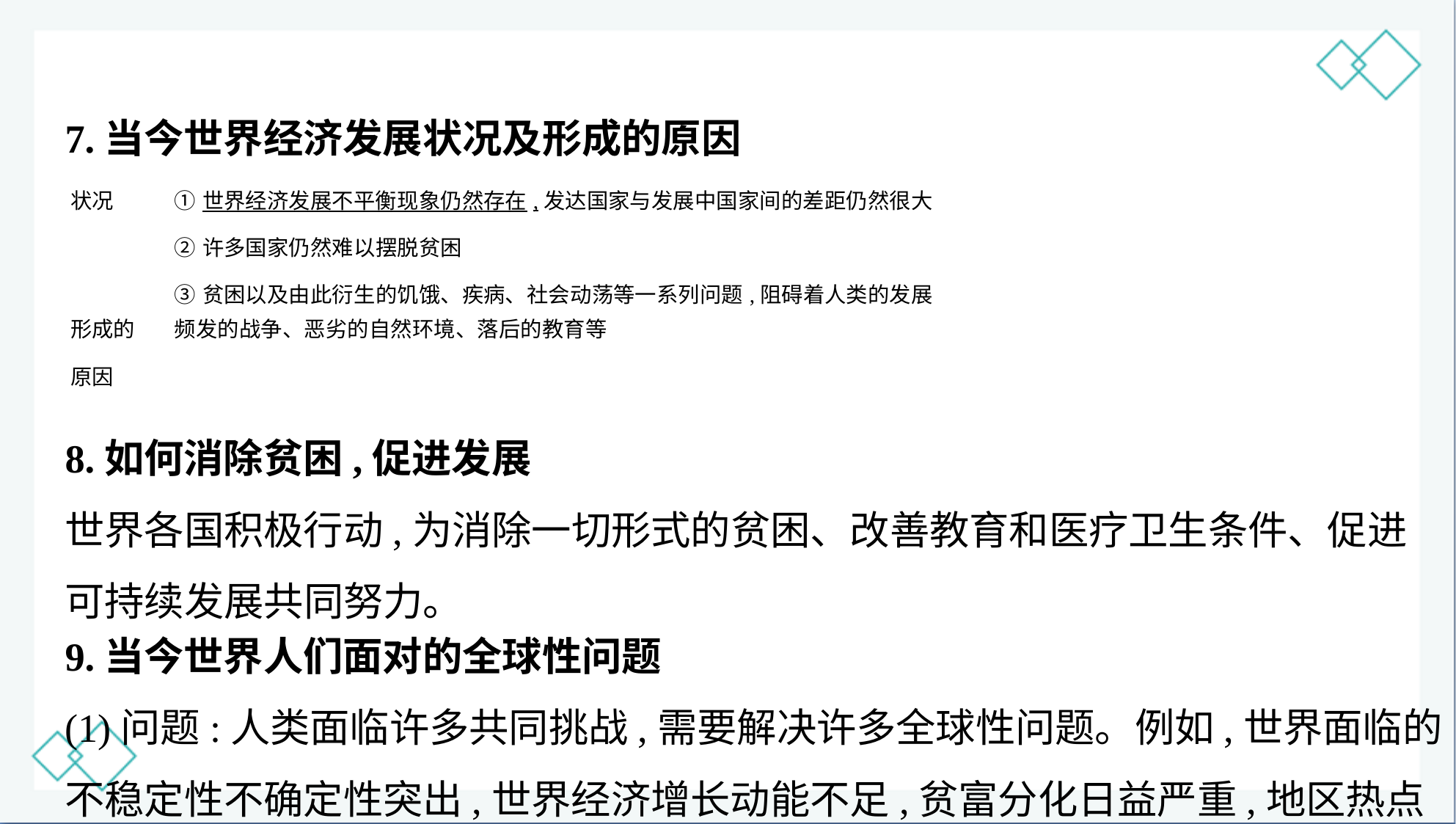

7.当今世界经济发展状况及形成的原因
| 状况 | ①世界经济发展不平衡现象仍然存在,发达国家与发展中国家间的差距仍然很大 ②许多国家仍然难以摆脱贫困 ③贫困以及由此衍生的饥饿、疾病、社会动荡等一系列问题,阻碍着人类的发展 |
| --- | --- |
| 形成的 原因 | 频发的战争、恶劣的自然环境、落后的教育等 |
8.如何消除贫困,促进发展
世界各国积极行动,为消除一切形式的贫困、改善教育和医疗卫生条件、促进
可持续发展共同努力。
9.当今世界人们面对的全球性问题
(1)问题:人类面临许多共同挑战,需要解决许多全球性问题。例如,世界面临的
不稳定性不确定性突出,世界经济增长动能不足,贫富分化日益严重,地区热点